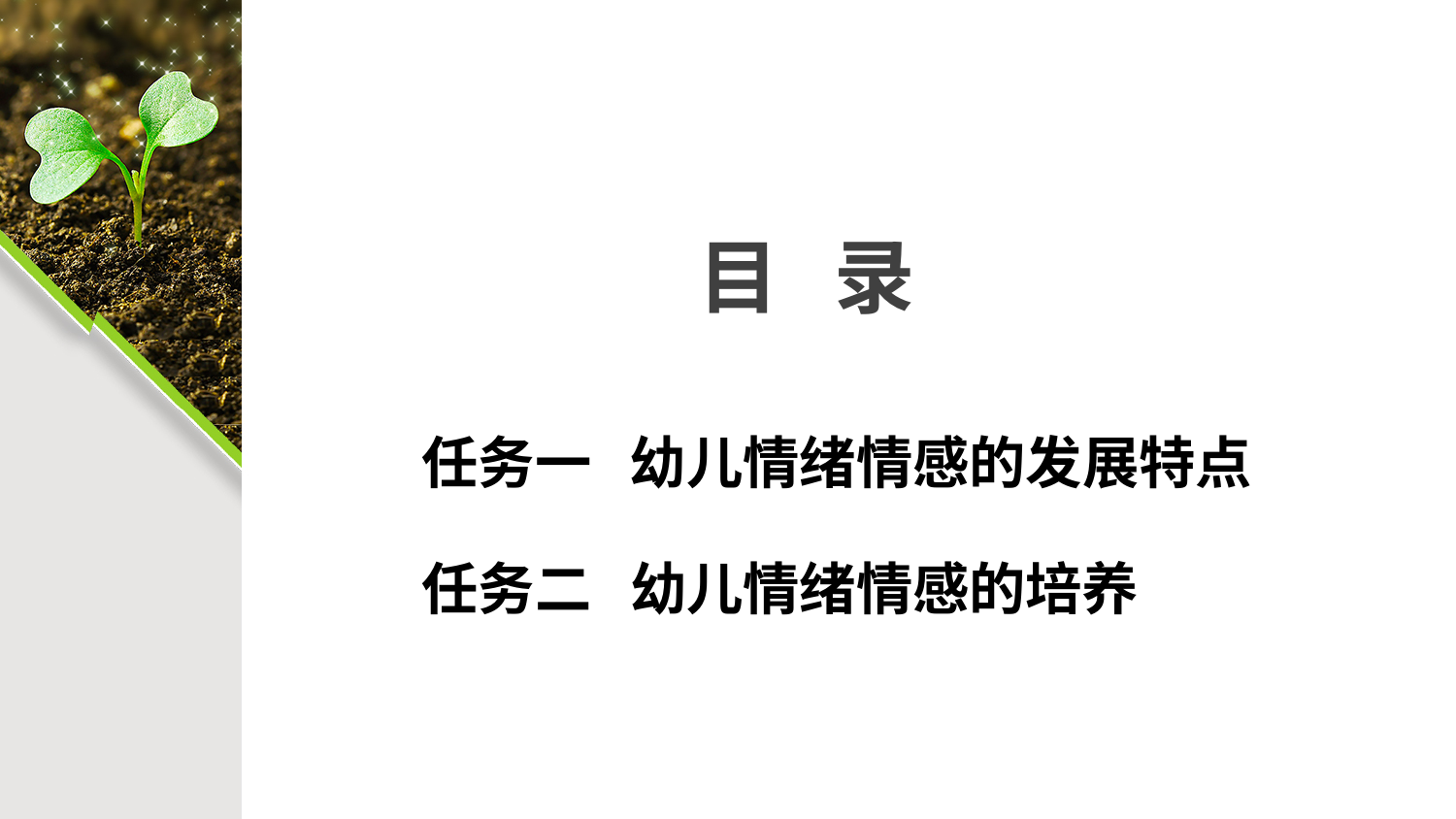

# 目   录
任务一   幼儿情绪情感的发展特点
任务二   幼儿情绪情感的培养